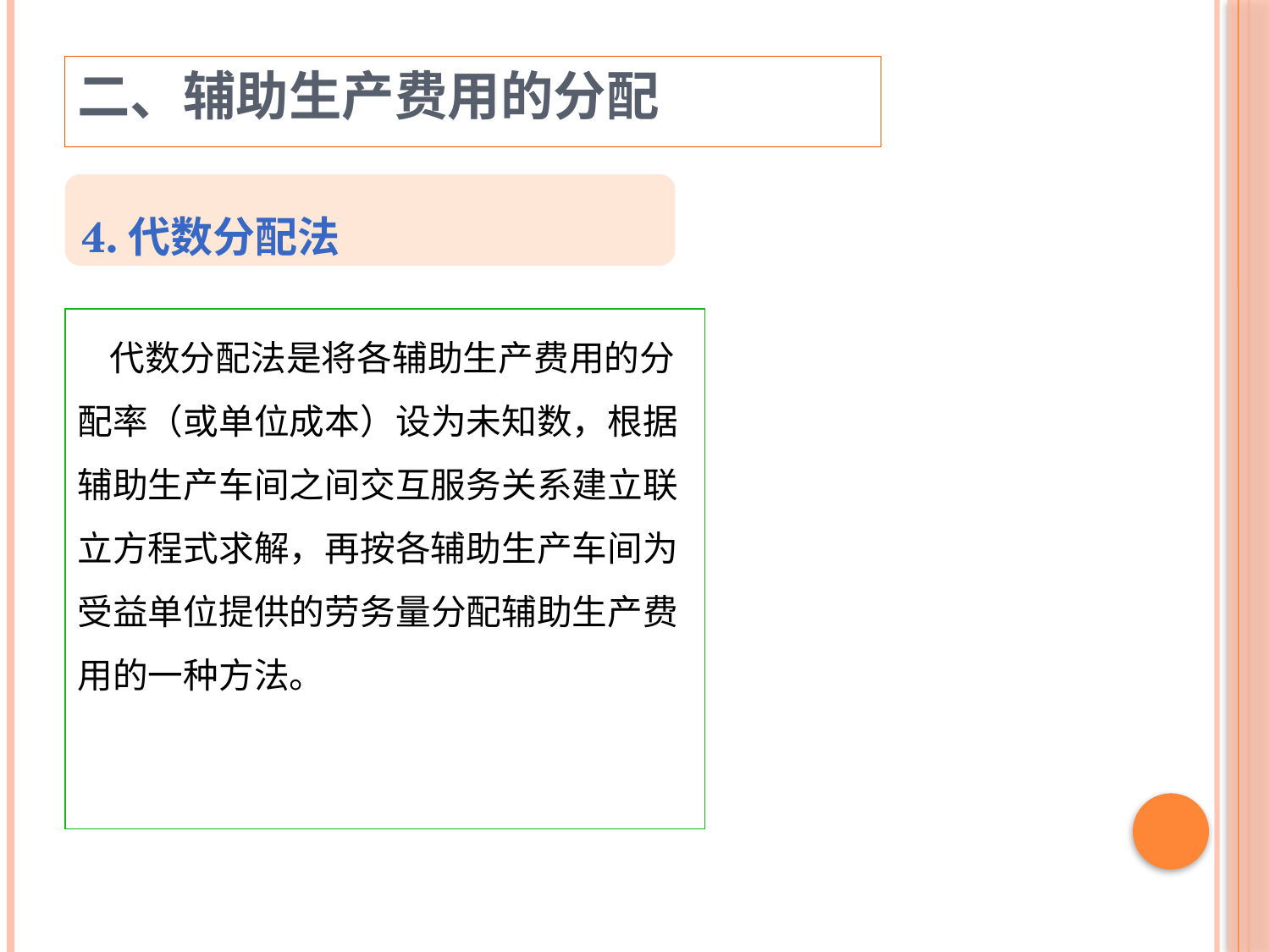

二、辅助生产费用的分配
4.代数分配法
   代数分配法是将各辅助生产费用的分配率（或单位成本）设为未知数，根据辅助生产车间之间交互服务关系建立联立方程式求解，再按各辅助生产车间为受益单位提供的劳务量分配辅助生产费用的一种方法。